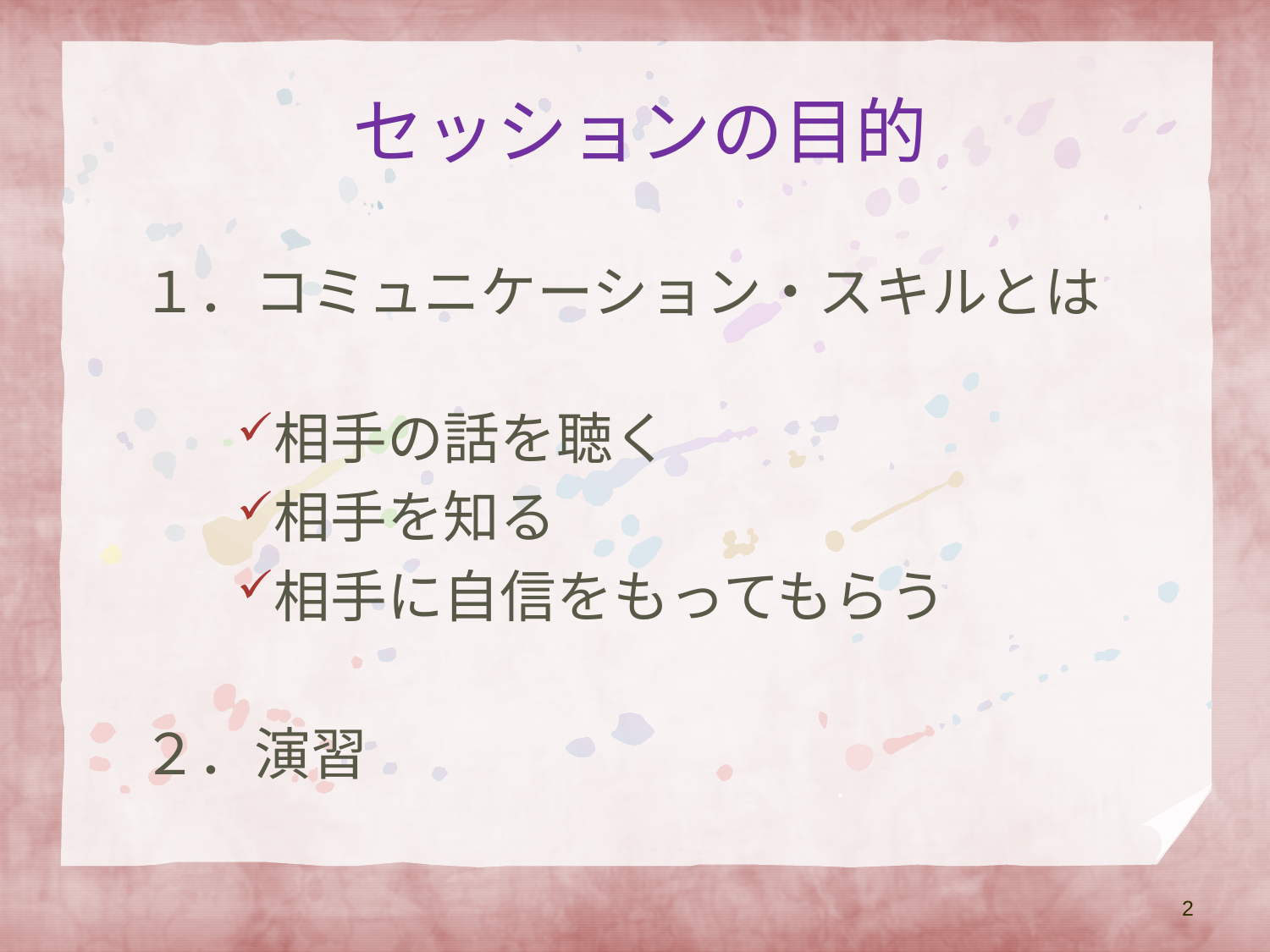

# セッションの目的
１．コミュニケーション・スキルとは
相手の話を聴く
相手を知る
相手に自信をもってもらう

２．演習
2